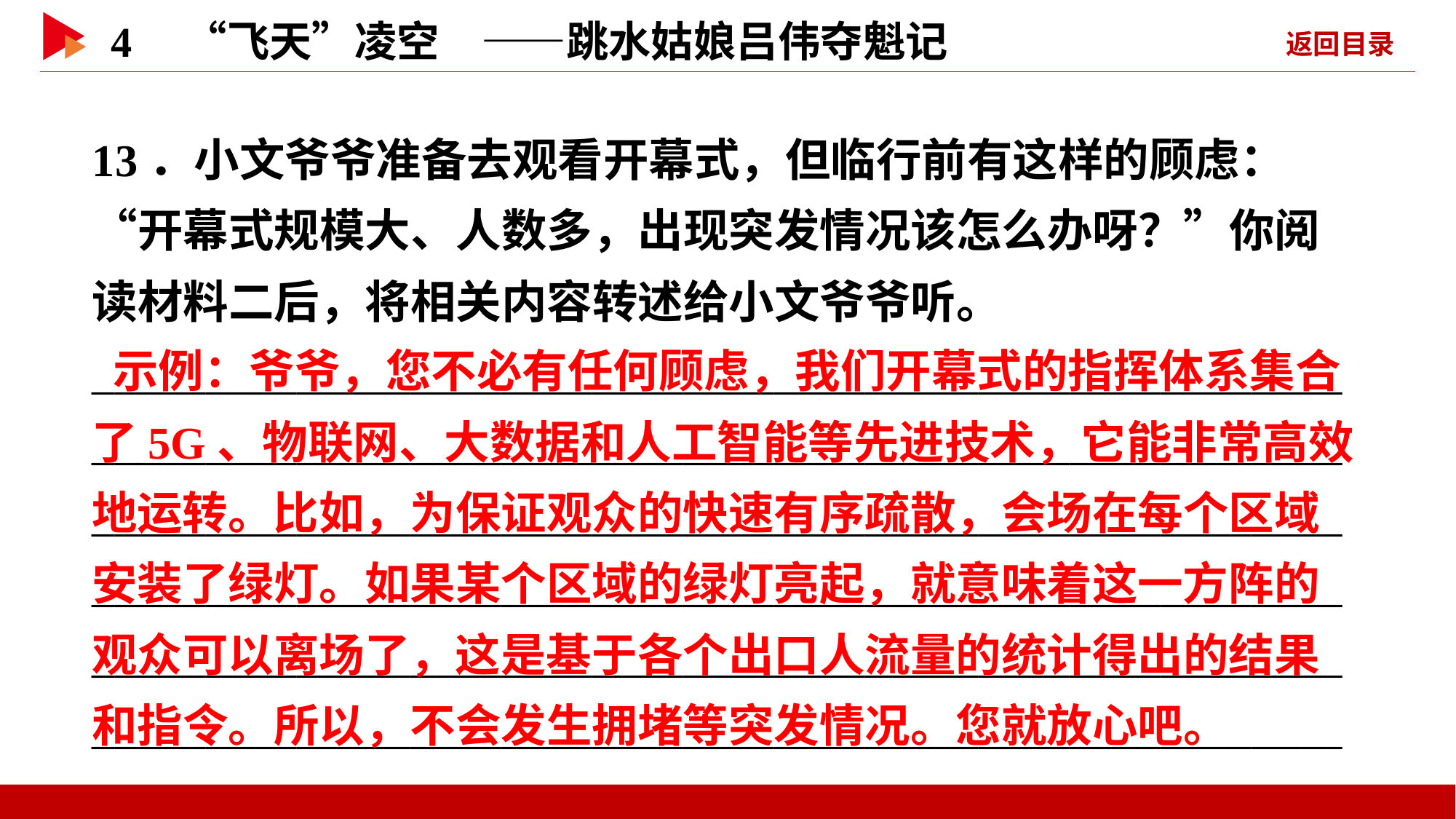

13．小文爷爷准备去观看开幕式，但临行前有这样的顾虑：“开幕式规模大、人数多，出现突发情况该怎么办呀？”你阅读材料二后，将相关内容转述给小文爷爷听。
__________________________________________________________________________________________________________________________________________________________________________________________________________________________________________________________________________________________________________________________________________
 示例：爷爷，您不必有任何顾虑，我们开幕式的指挥体系集合了5G、物联网、大数据和人工智能等先进技术，它能非常高效地运转。比如，为保证观众的快速有序疏散，会场在每个区域安装了绿灯。如果某个区域的绿灯亮起，就意味着这一方阵的观众可以离场了，这是基于各个出口人流量的统计得出的结果和指令。所以，不会发生拥堵等突发情况。您就放心吧。